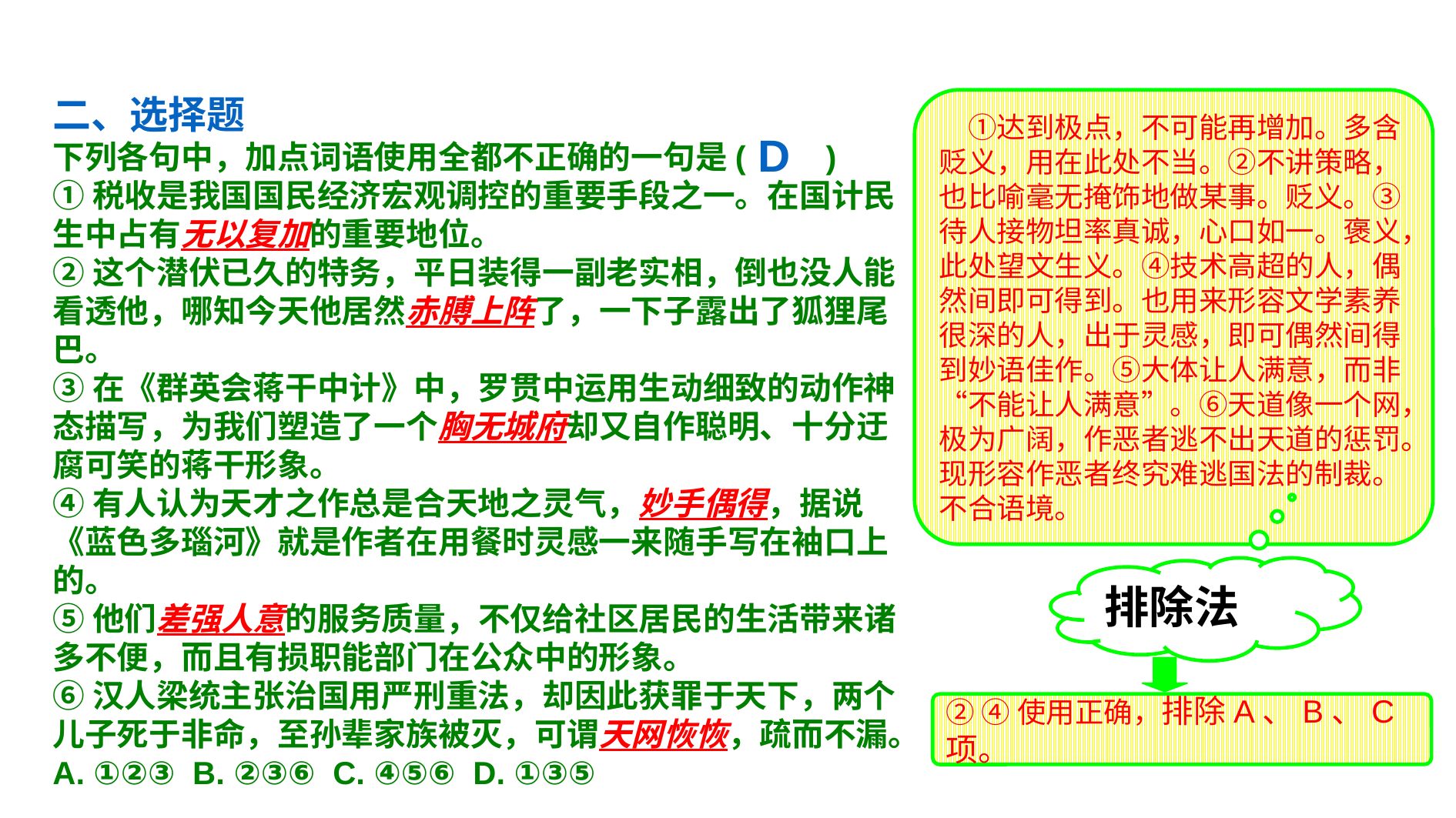

二、选择题
下列各句中，加点词语使用全都不正确的一句是(　　)
①税收是我国国民经济宏观调控的重要手段之一。在国计民
生中占有无以复加的重要地位。
②这个潜伏已久的特务，平日装得一副老实相，倒也没人能
看透他，哪知今天他居然赤膊上阵了，一下子露出了狐狸尾
巴。
③在《群英会蒋干中计》中，罗贯中运用生动细致的动作神
态描写，为我们塑造了一个胸无城府却又自作聪明、十分迂
腐可笑的蒋干形象。
④有人认为天才之作总是合天地之灵气，妙手偶得，据说
《蓝色多瑙河》就是作者在用餐时灵感一来随手写在袖口上
的。
⑤他们差强人意的服务质量，不仅给社区居民的生活带来诸
多不便，而且有损职能部门在公众中的形象。
⑥汉人梁统主张治国用严刑重法，却因此获罪于天下，两个
儿子死于非命，至孙辈家族被灭，可谓天网恢恢，疏而不漏。
A. ①②③  B. ②③⑥  C. ④⑤⑥  D. ①③⑤
　①达到极点，不可能再增加。多含贬义，用在此处不当。②不讲策略，也比喻毫无掩饰地做某事。贬义。③待人接物坦率真诚，心口如一。褒义，此处望文生义。④技术高超的人，偶然间即可得到。也用来形容文学素养很深的人，出于灵感，即可偶然间得到妙语佳作。⑤大体让人满意，而非“不能让人满意”。⑥天道像一个网，极为广阔，作恶者逃不出天道的惩罚。现形容作恶者终究难逃国法的制裁。不合语境。
D
排除法

② ④使用正确，排除A、B、C项。